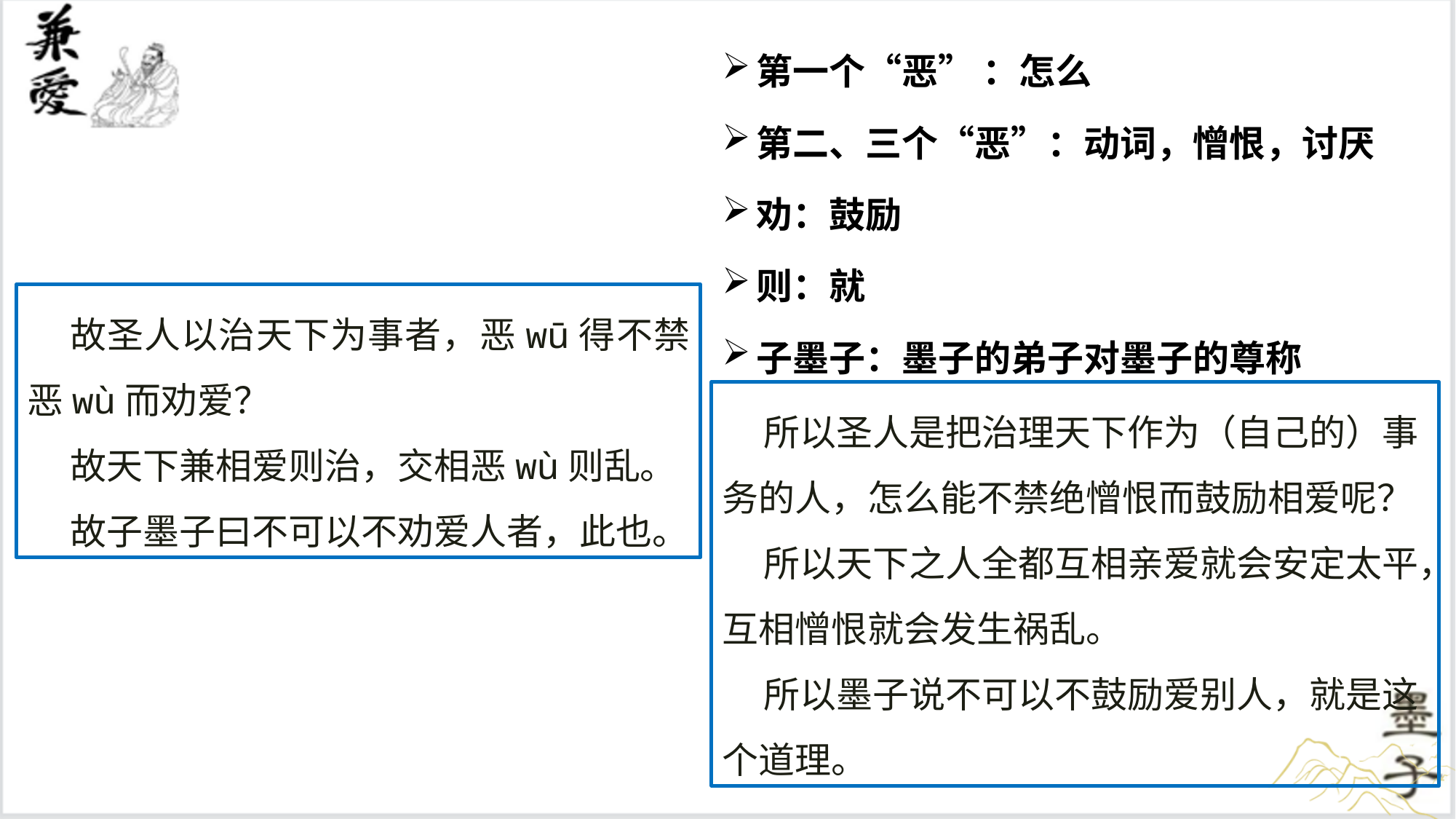

第一个“恶” ：怎么
第二、三个“恶”：动词，憎恨，讨厌
劝：鼓励
则：就
子墨子：墨子的弟子对墨子的尊称
故圣人以治天下为事者，恶wū得不禁恶wù而劝爱？
故天下兼相爱则治，交相恶wù则乱。
故子墨子曰不可以不劝爱人者，此也。
    所以圣人是把治理天下作为（自己的）事务的人，怎么能不禁绝憎恨而鼓励相爱呢？
    所以天下之人全都互相亲爱就会安定太平，互相憎恨就会发生祸乱。
    所以墨子说不可以不鼓励爱别人，就是这个道理。